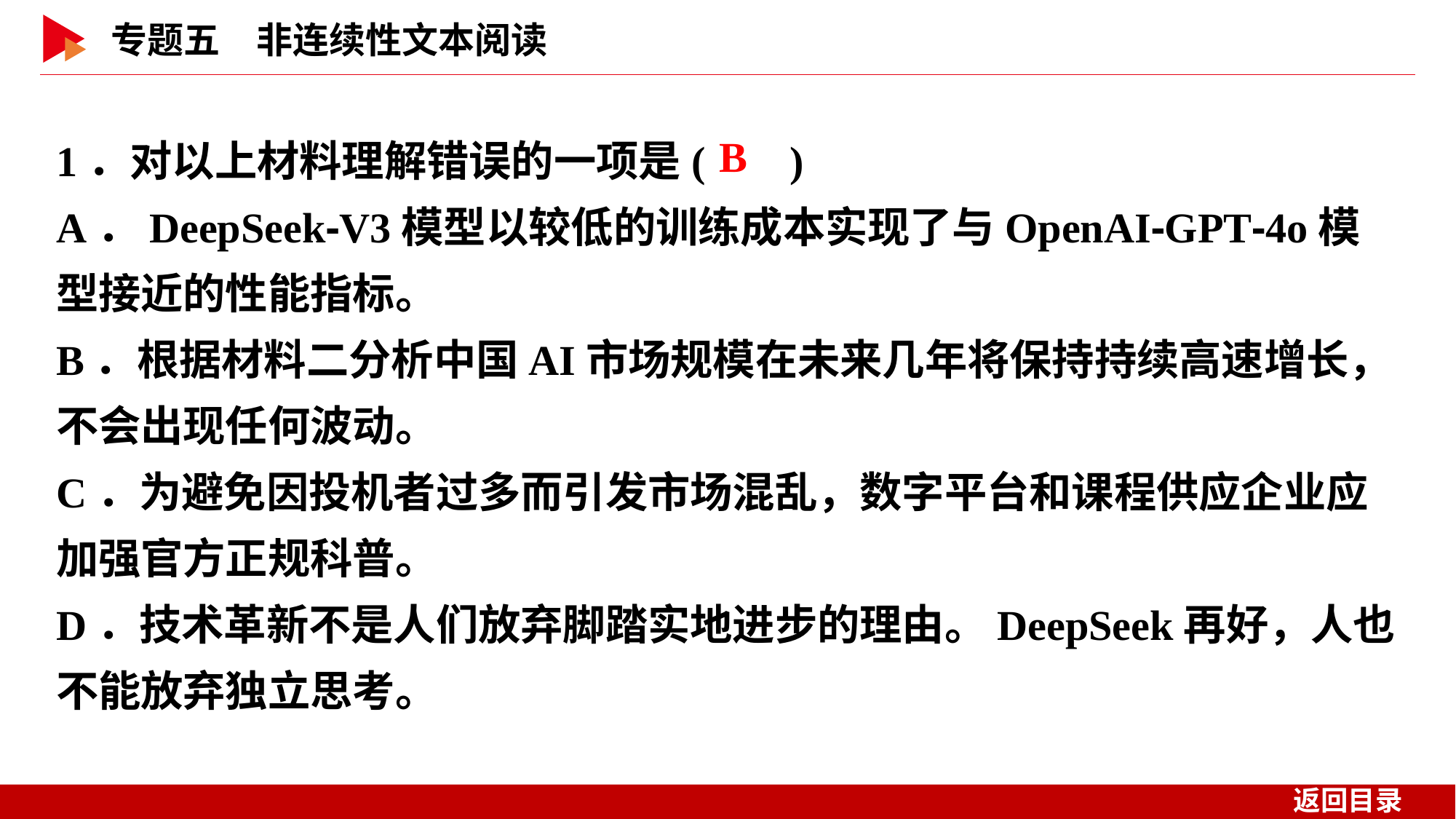

1．对以上材料理解错误的一项是(        )
A．DeepSeek⁃V3模型以较低的训练成本实现了与OpenAI⁃GPT⁃4o模型接近的性能指标。
B．根据材料二分析中国AI市场规模在未来几年将保持持续高速增长，不会出现任何波动。
C．为避免因投机者过多而引发市场混乱，数字平台和课程供应企业应加强官方正规科普。
D．技术革新不是人们放弃脚踏实地进步的理由。DeepSeek再好，人也不能放弃独立思考。
   B